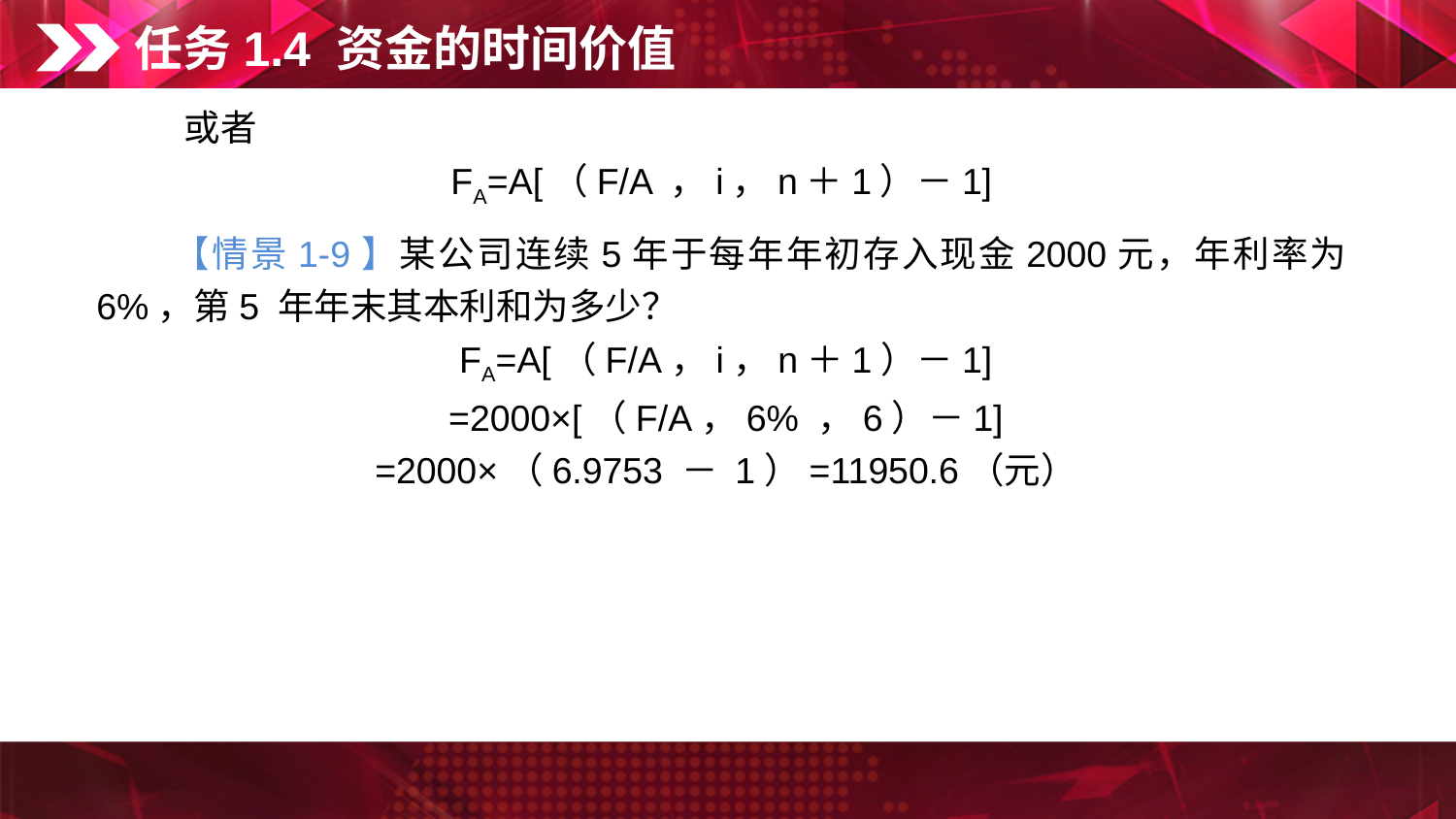

任务1.4 资金的时间价值

　　或者
FA=A[（F/A ，i，n＋1）－1]
　　【情景1-9】某公司连续5年于每年年初存入现金2000元，年利率为6%，第5 年年末其本利和为多少？
FA=A[（F/A，i，n＋1）－1]
=2000×[（F/A，6% ，6）－1]
=2000×（6.9753 － 1）=11950.6（元）